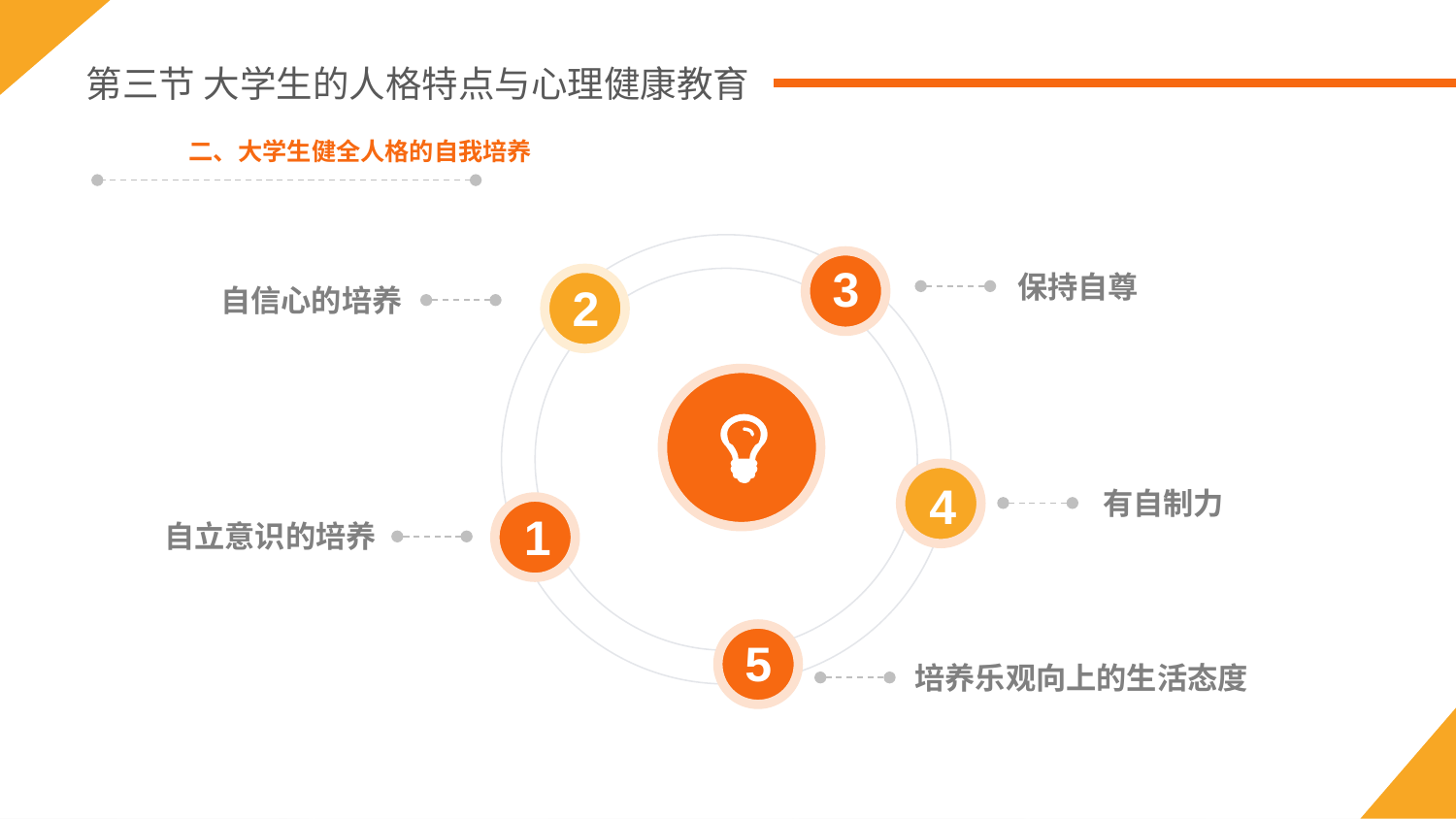

第三节 大学生的人格特点与心理健康教育
二、大学生健全人格的自我培养

3
保持自尊

2
自信心的培养

4
有自制力

1
自立意识的培养

5
培养乐观向上的生活态度